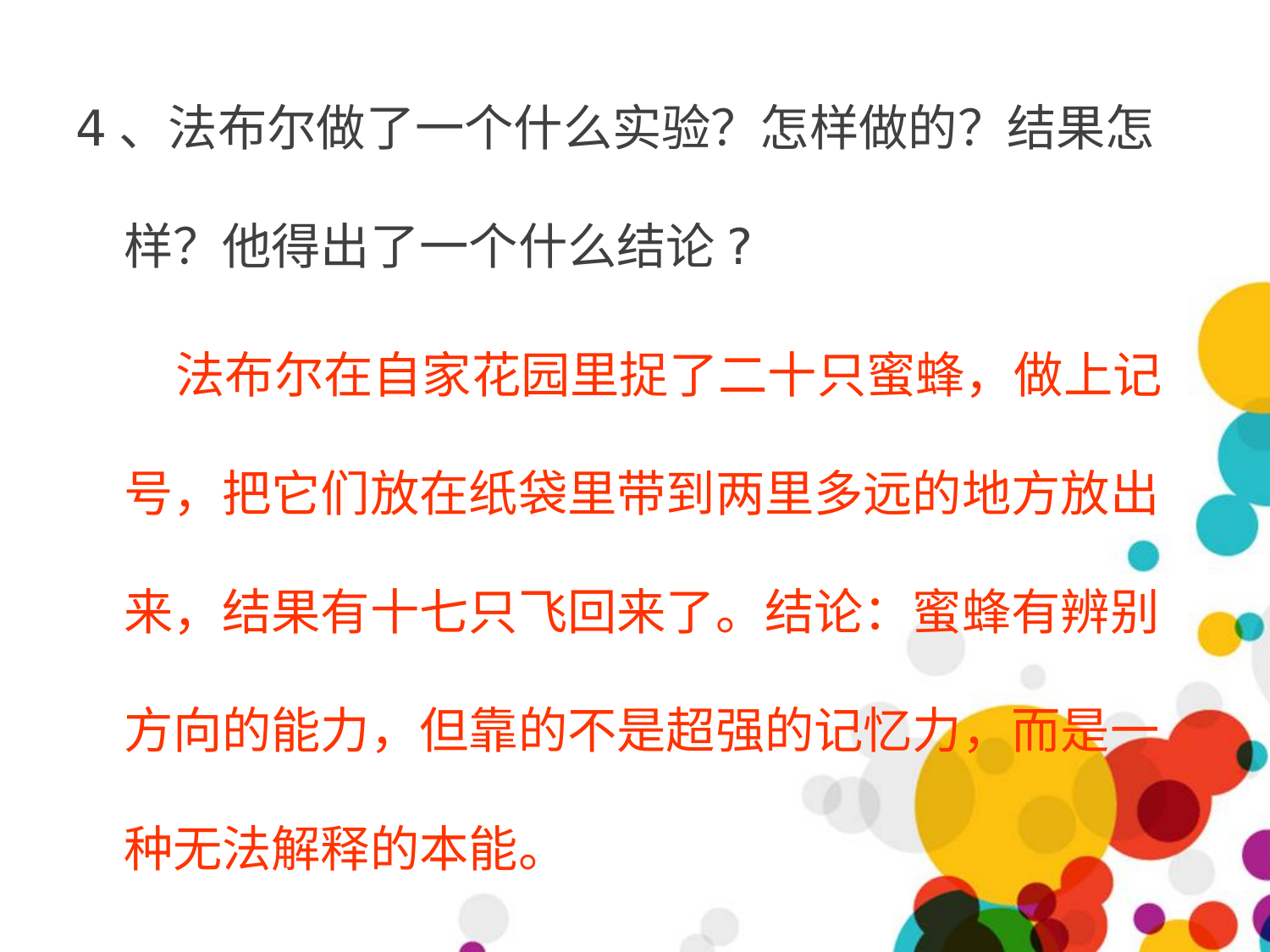

4、法布尔做了一个什么实验？怎样做的？结果怎样？他得出了一个什么结论?
        法布尔在自家花园里捉了二十只蜜蜂，做上记号，把它们放在纸袋里带到两里多远的地方放出来，结果有十七只飞回来了。结论：蜜蜂有辨别方向的能力，但靠的不是超强的记忆力，而是一种无法解释的本能。